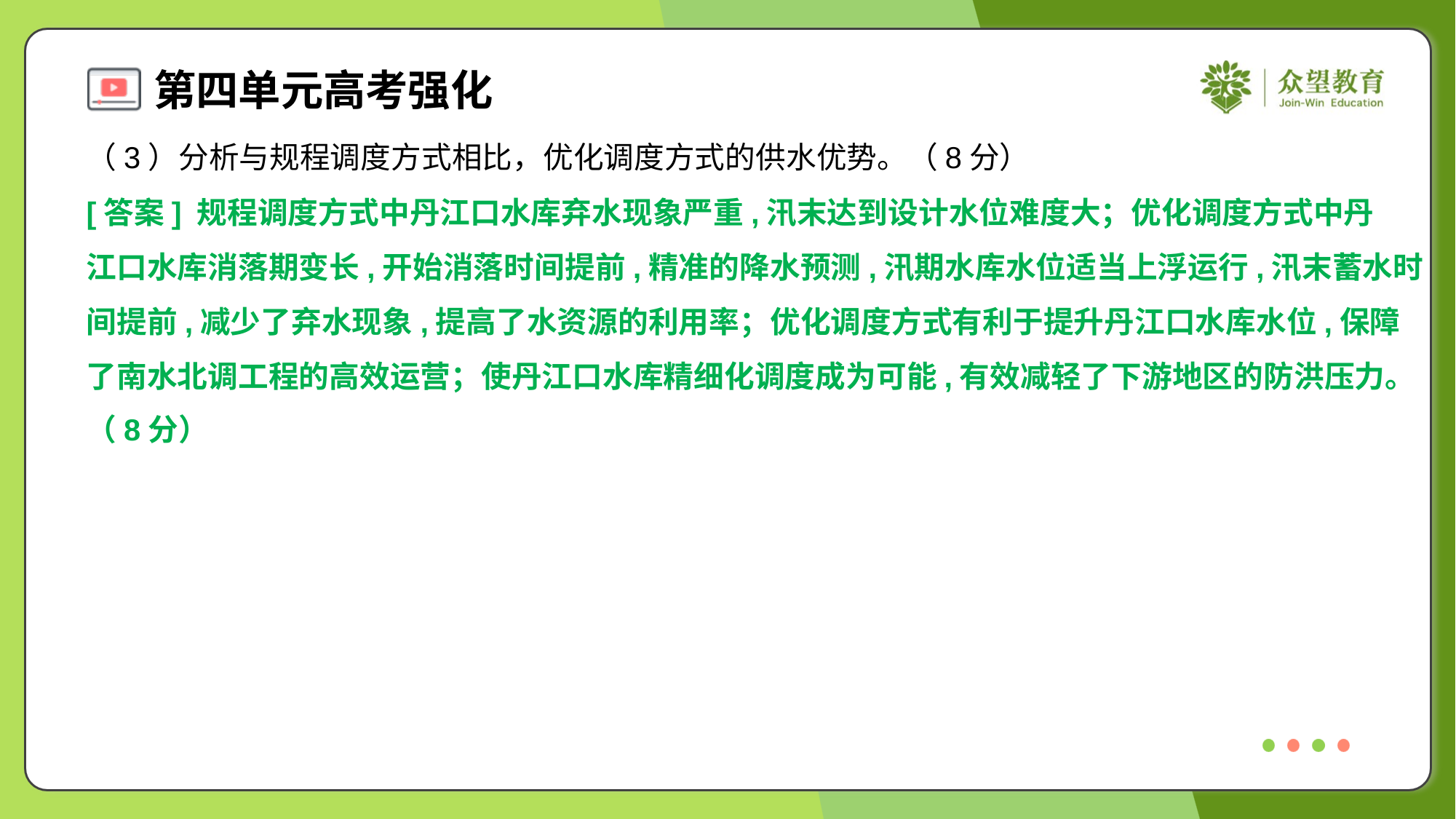

（3）分析与规程调度方式相比，优化调度方式的供水优势。（8分）
[答案] 规程调度方式中丹江口水库弃水现象严重,汛末达到设计水位难度大；优化调度方式中丹
江口水库消落期变长,开始消落时间提前,精准的降水预测,汛期水库水位适当上浮运行,汛末蓄水时
间提前,减少了弃水现象,提高了水资源的利用率；优化调度方式有利于提升丹江口水库水位,保障
了南水北调工程的高效运营；使丹江口水库精细化调度成为可能,有效减轻了下游地区的防洪压力。
（8分）